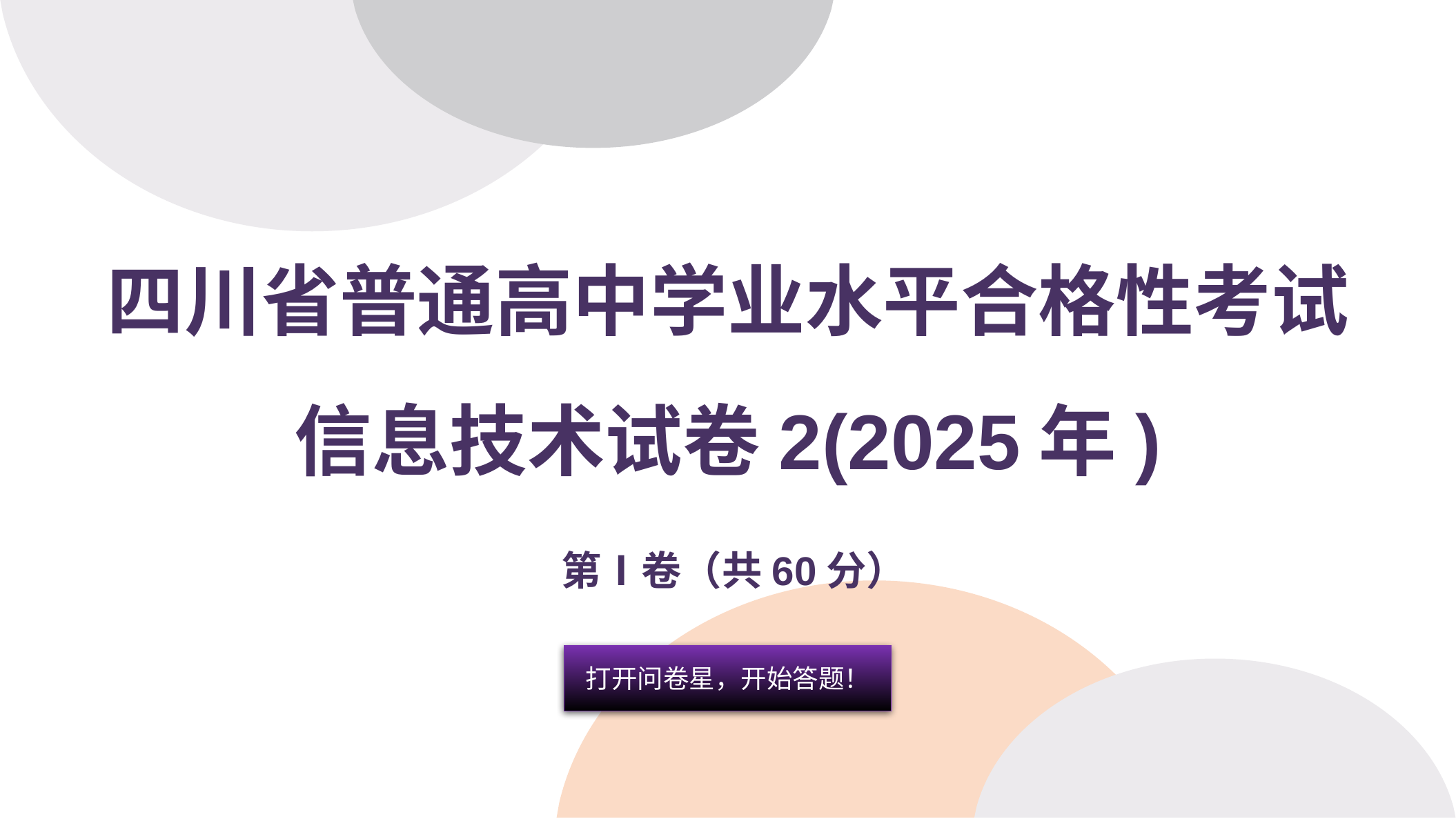

四川省普通高中学业水平合格性考试信息技术试卷2(2025年)
第Ⅰ卷（共60分）

打开问卷星，开始答题！